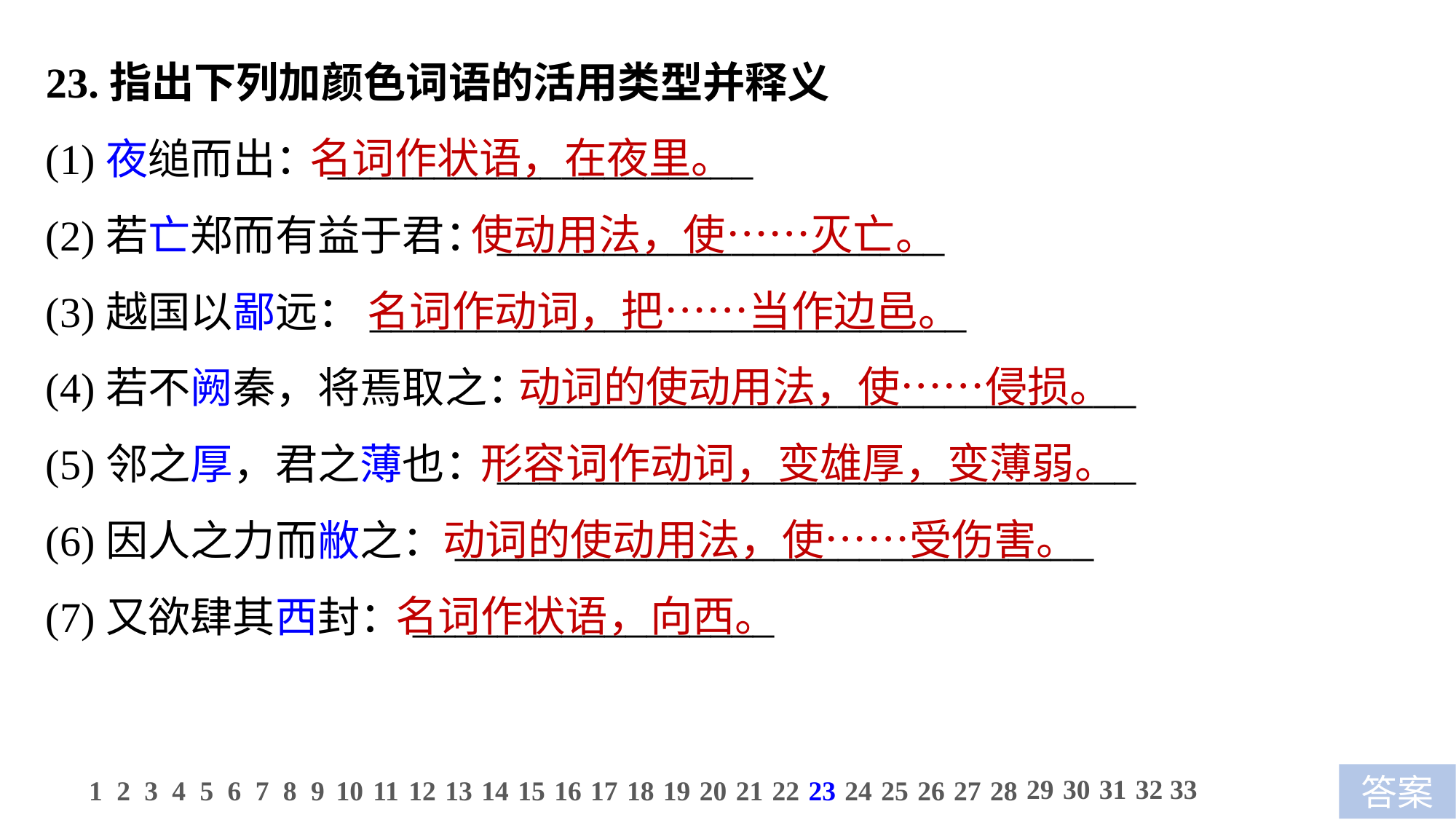

23.指出下列加颜色词语的活用类型并释义
(1)夜缒而出：____________________
(2)若亡郑而有益于君：_____________________
(3)越国以鄙远：____________________________
(4)若不阙秦，将焉取之：____________________________
(5)邻之厚，君之薄也：______________________________
(6)因人之力而敝之：______________________________
(7)又欲肆其西封：_________________
名词作状语，在夜里。
                使动用法，使……灭亡。
     名词作动词，把……当作边邑。
                     动词的使动用法，使……侵损。
                 形容词作动词，变雄厚，变薄弱。
             动词的使动用法，使……受伤害。
        名词作状语，向西。
29
30
31
32
33
1
2
3
4
5
6
7
8
9
10
11
12
13
14
15
16
17
18
19
20
21
22
23
24
25
26
27
28
答案